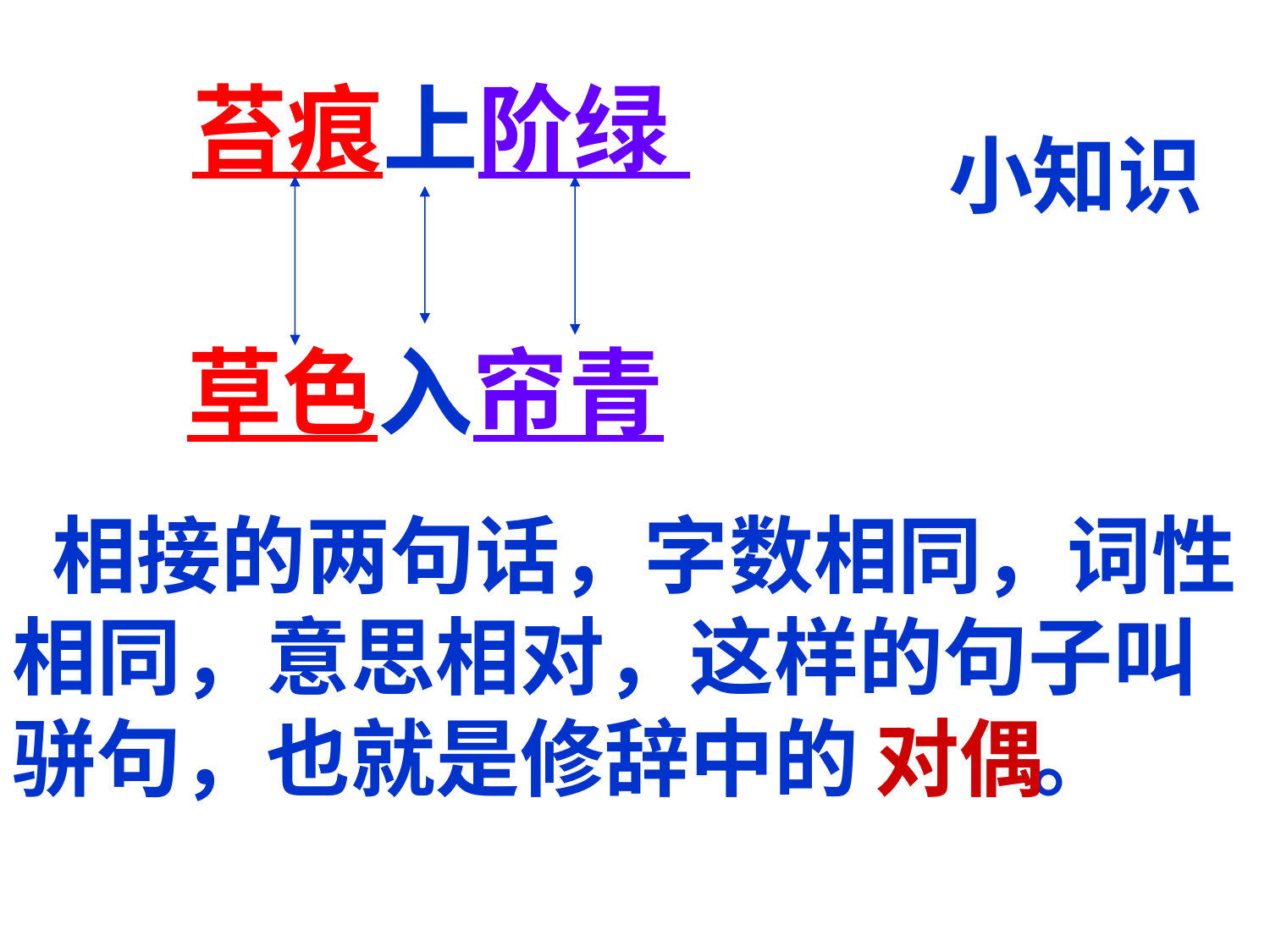

苔痕上阶绿
小知识

草色入帘青
 相接的两句话，字数相同，词性相同，意思相对，这样的句子叫骈句，也就是修辞中的         。
对偶